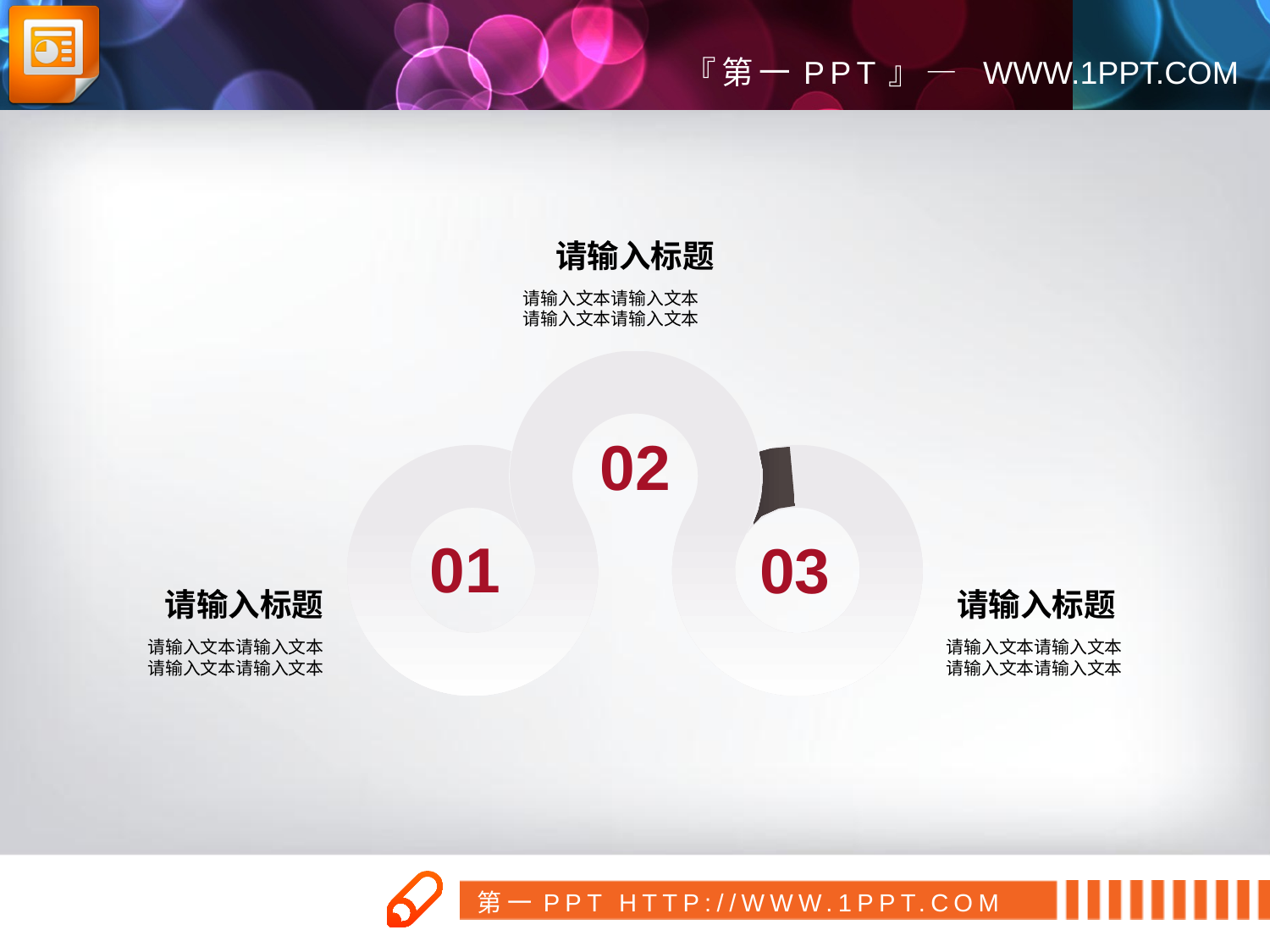

请输入标题
请输入文本请输入文本
请输入文本请输入文本

02

01
03
请输入标题
请输入标题
请输入文本请输入文本
请输入文本请输入文本
请输入文本请输入文本
请输入文本请输入文本